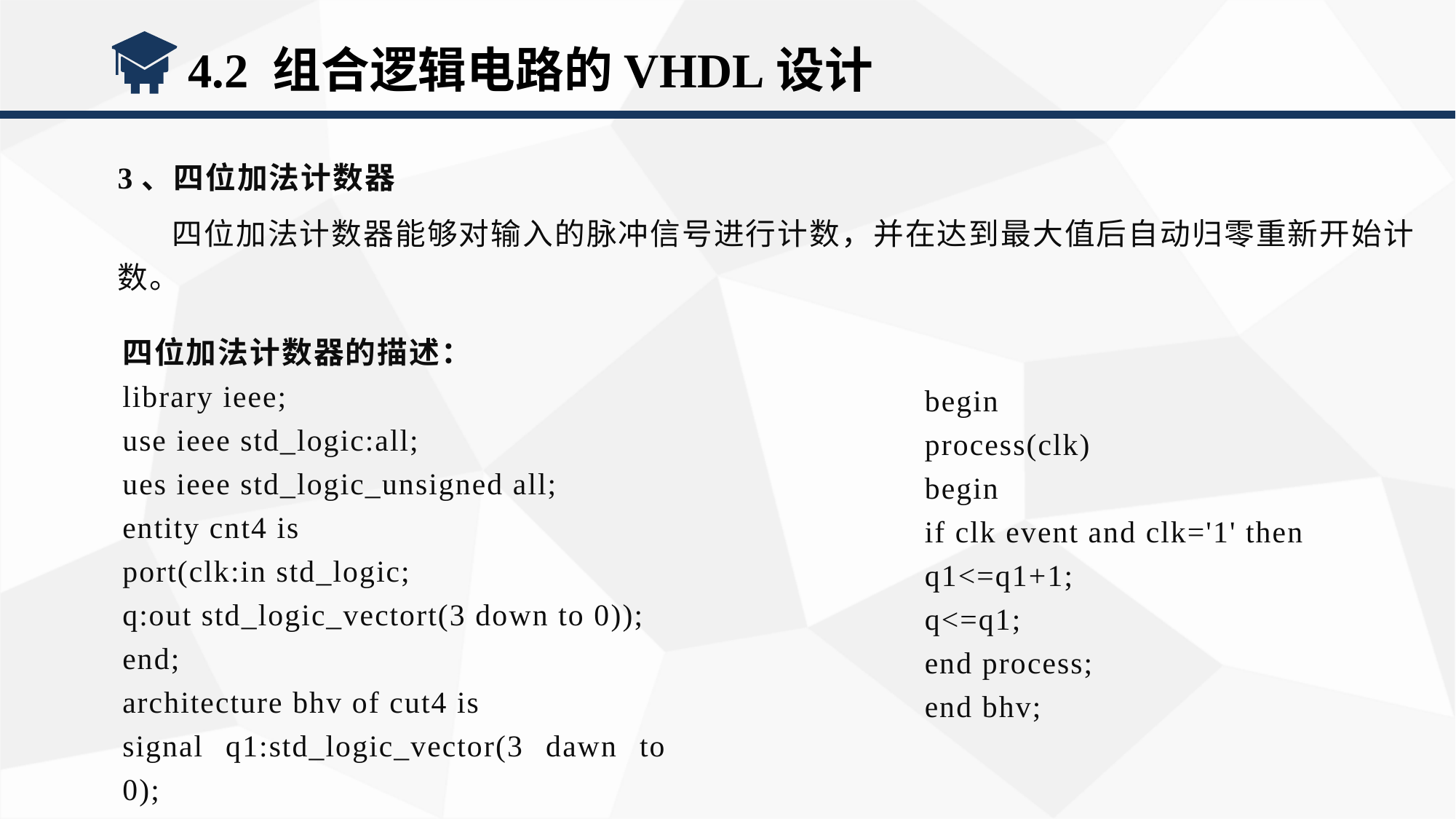

4.2 组合逻辑电路的VHDL设计

3、四位加法计数器
四位加法计数器能够对输入的脉冲信号进行计数，并在达到最大值后自动归零重新开始计数。
四位加法计数器的描述：
library ieee;
use ieee std_logic:all;
ues ieee std_logic_unsigned all;
entity cnt4 is
port(clk:in std_logic;
q:out std_logic_vectort(3 down to 0));
end;
architecture bhv of cut4 is
signal q1:std_logic_vector(3 dawn to 0);

begin
process(clk)
begin
if clk event and clk='1' then
q1<=q1+1;
q<=q1;
end process;
end bhv;